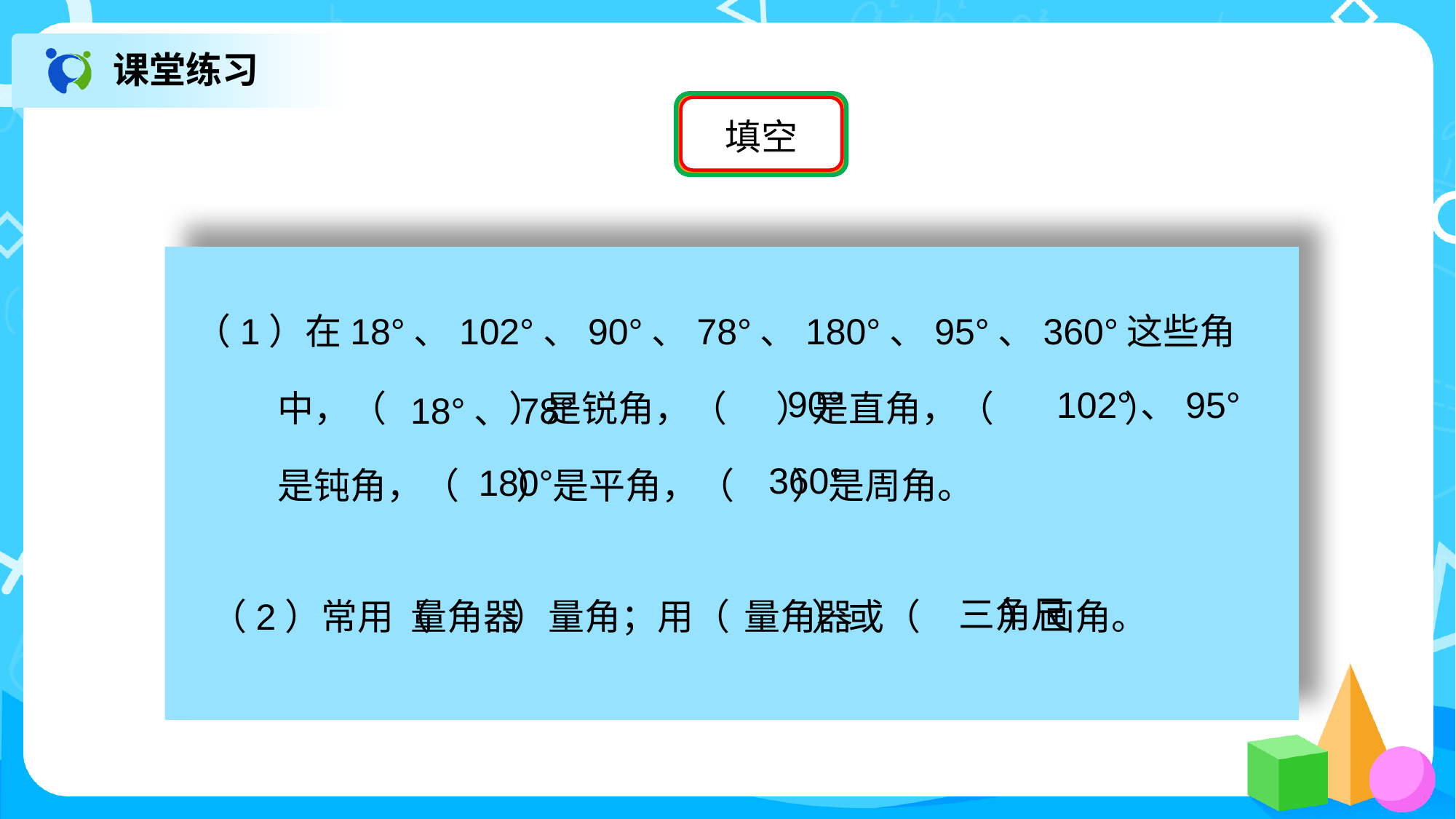

课堂练习

填空

（1）在18°、102°、90°、78°、180°、95°、360°这些角
         中，（               ）是锐角，（      ）是直角，（                ）
         是钝角，（       ）是平角，（       ）是周角。
90°
102°、95°
18°、78°
360°
180°
（2）常用（          ）量角；用（          ）或（          ）画角。
三角尺
量角器
量角器